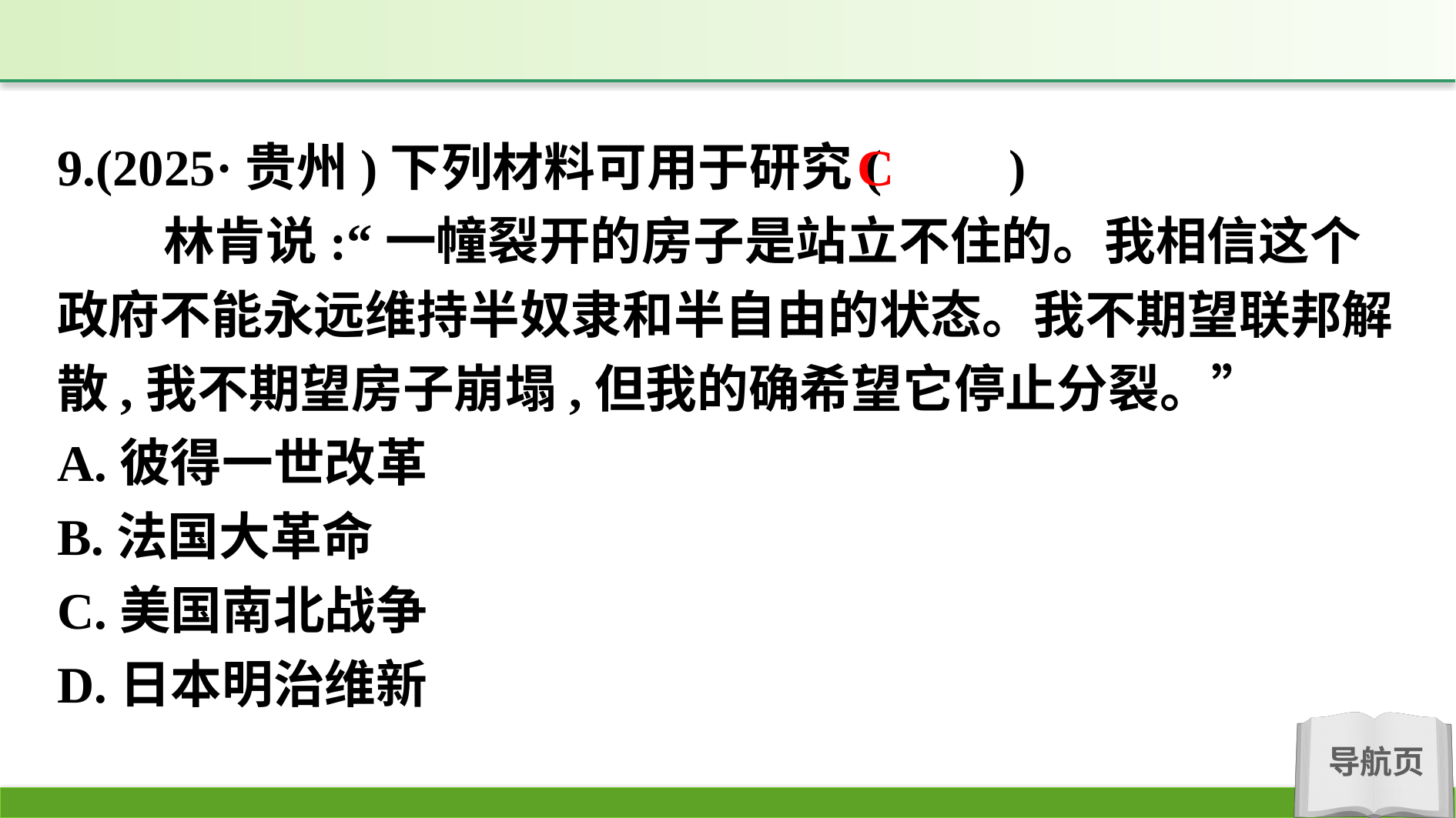

9.(2025·贵州)下列材料可用于研究(　　)
        林肯说:“一幢裂开的房子是站立不住的。我相信这个政府不能永远维持半奴隶和半自由的状态。我不期望联邦解散,我不期望房子崩塌,但我的确希望它停止分裂。”
A.彼得一世改革
B.法国大革命
C.美国南北战争
D.日本明治维新
C